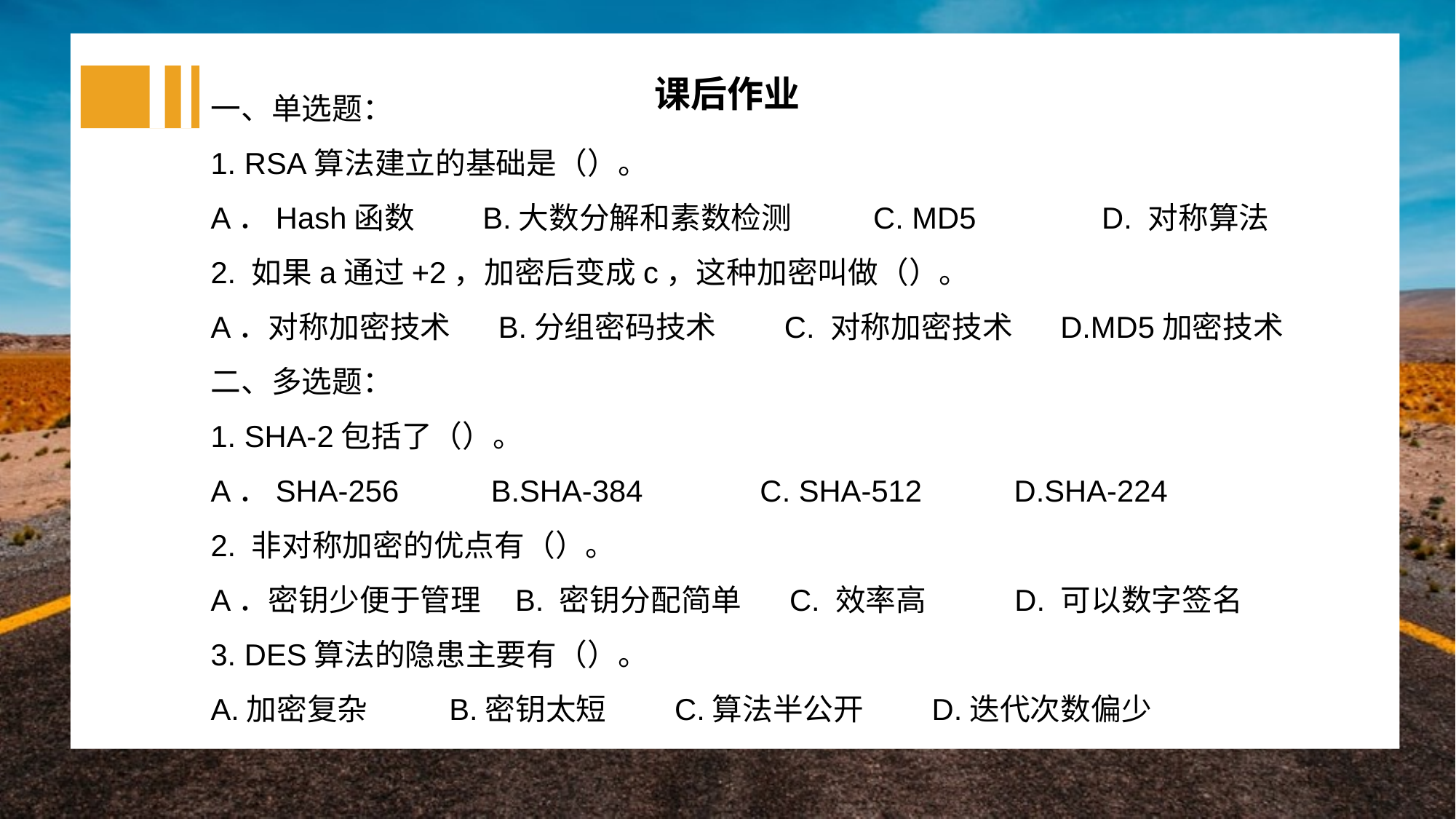

一、单选题：
1. RSA算法建立的基础是（）。
A．Hash函数         B.大数分解和素数检测           C. MD5               D. 对称算法
2. 如果a通过+2，加密后变成c，这种加密叫做（）。
A．对称加密技术      B.分组密码技术         C. 对称加密技术      D.MD5加密技术
二、多选题：
1. SHA-2包括了（）。
A．SHA-256           B.SHA-384              C. SHA-512           D.SHA-224
2. 非对称加密的优点有（）。
A．密钥少便于管理    B. 密钥分配简单      C. 效率高            D. 可以数字签名
3. DES算法的隐患主要有（）。
A.加密复杂           B.密钥太短         C.算法半公开         D.迭代次数偏少
课后作业